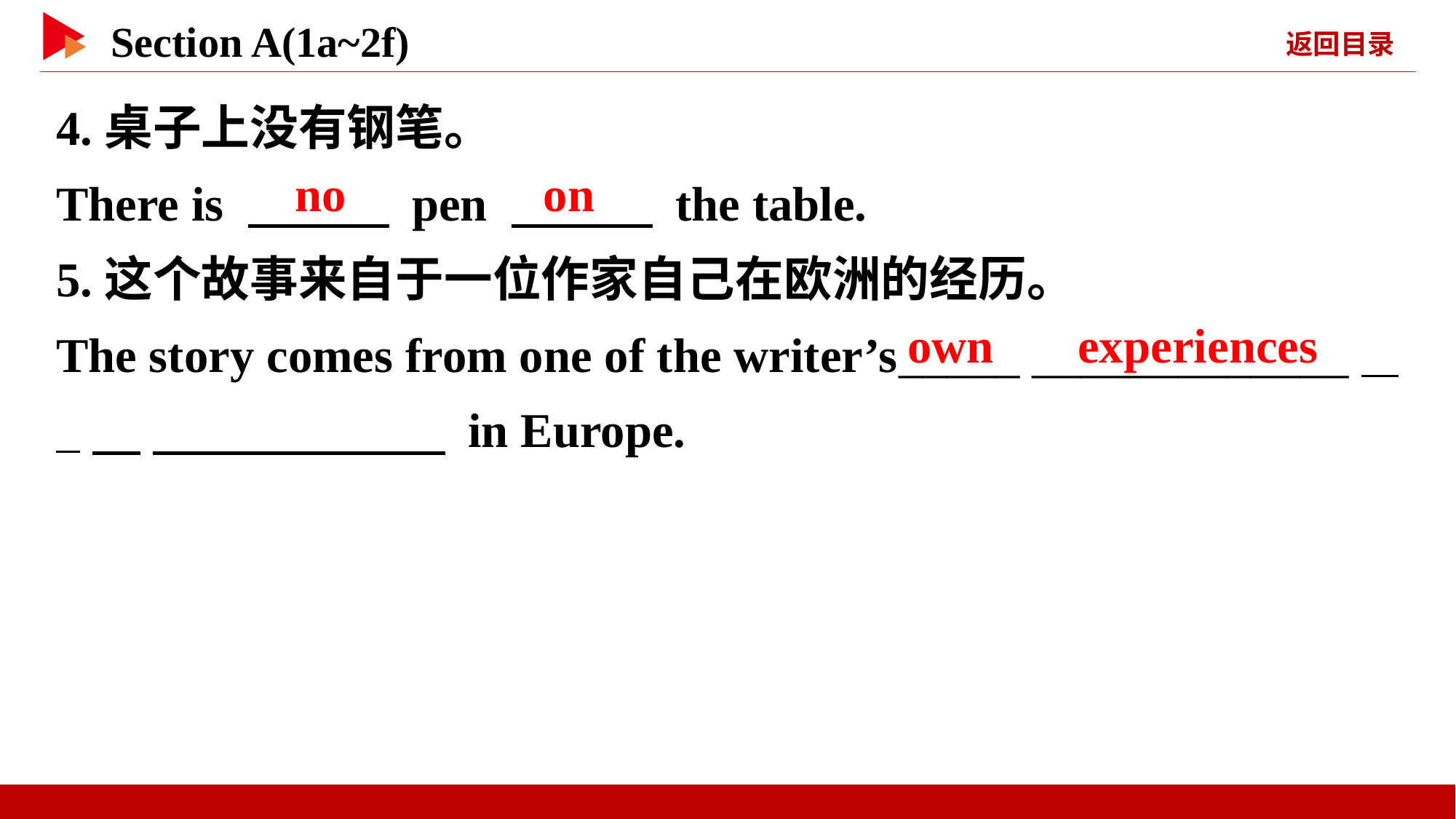

4.桌子上没有钢笔。
There is 　    　 pen 　    　 the table.
5.这个故事来自于一位作家自己在欧洲的经历。
The story comes from one of the writer’s_____ _____________       　                       　 in Europe.
　no
　on
own　 experiences